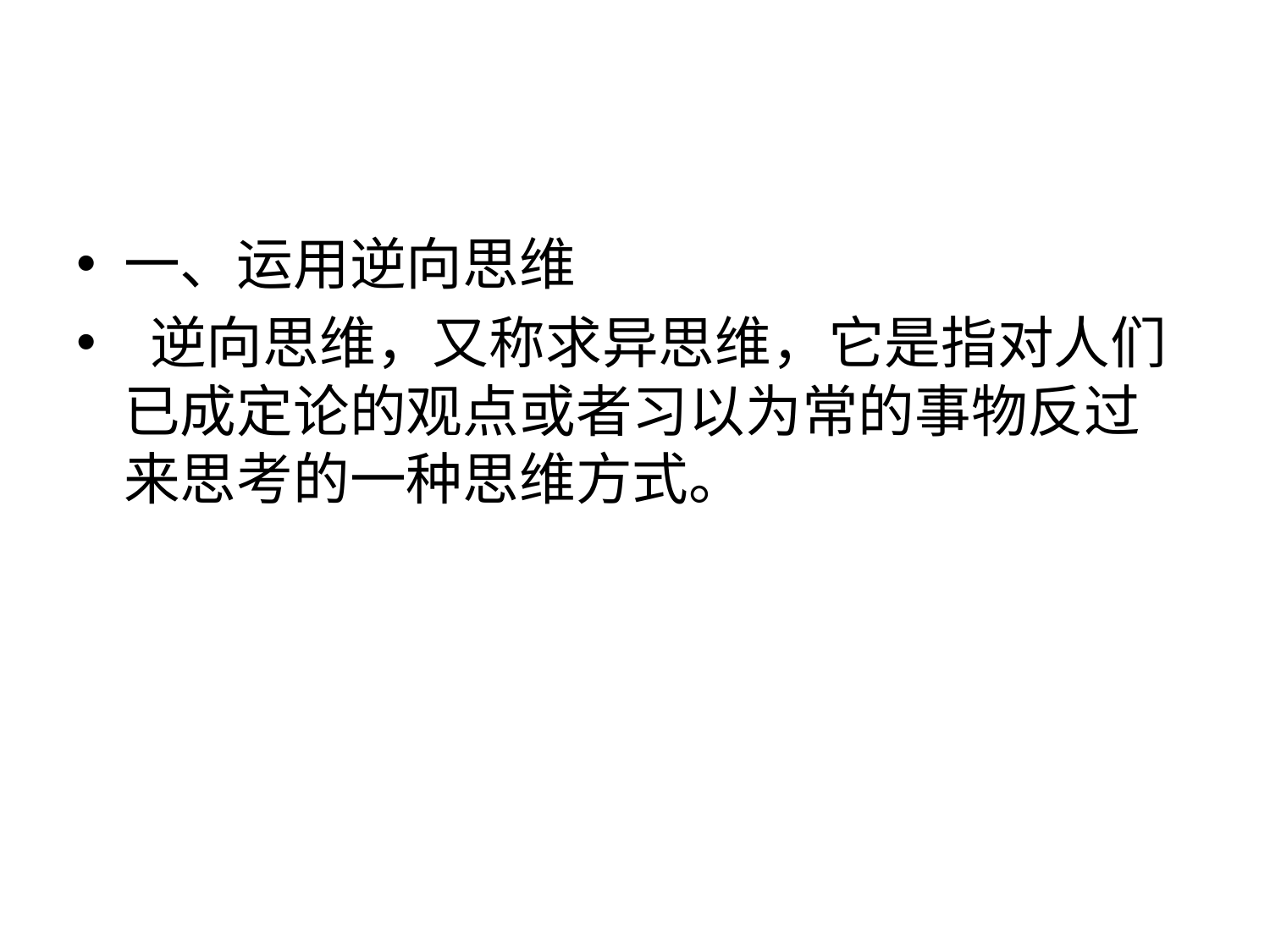

#
一、运用逆向思维
 逆向思维，又称求异思维，它是指对人们已成定论的观点或者习以为常的事物反过来思考的一种思维方式。